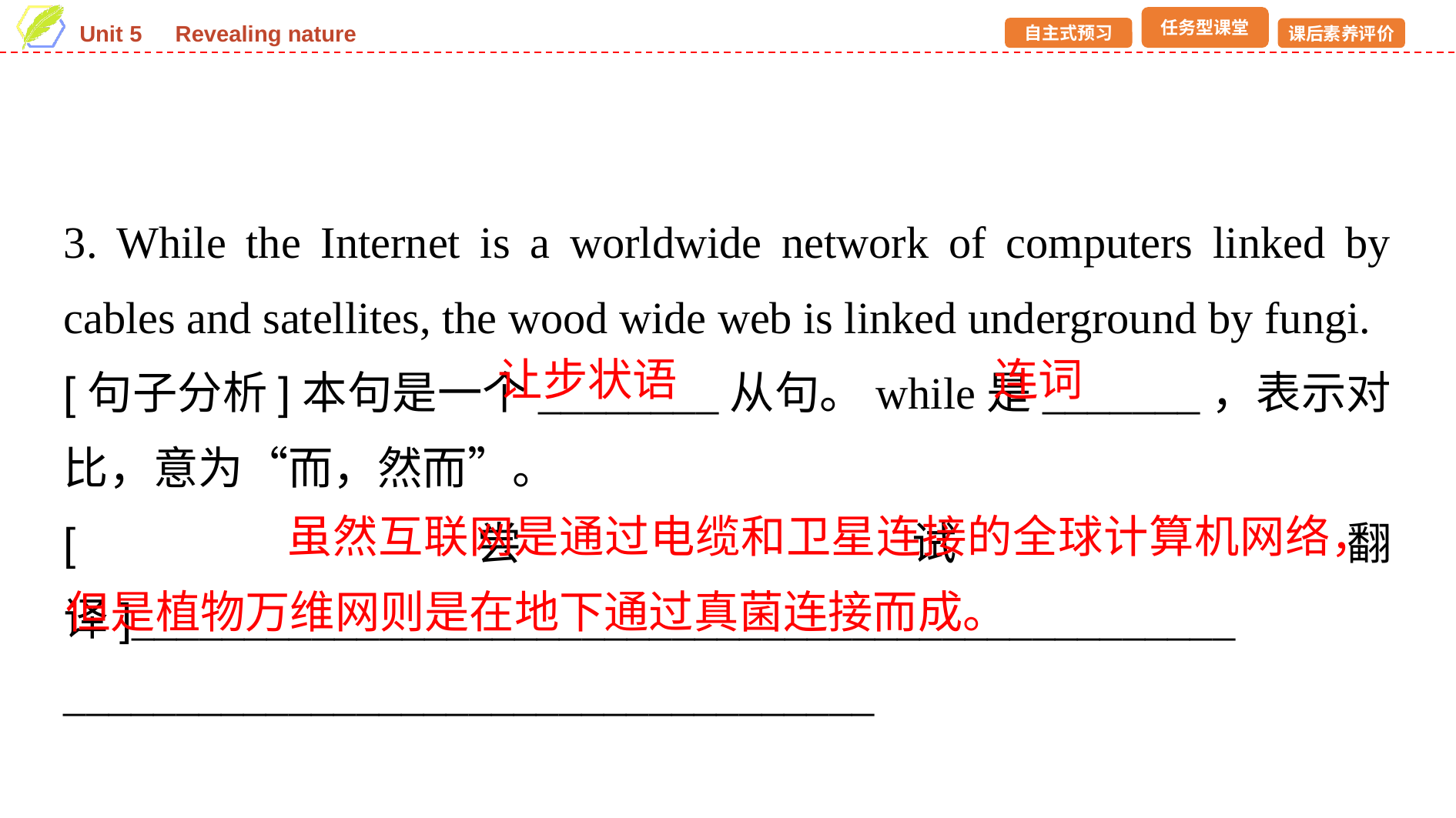

3. While the Internet is a worldwide network of computers linked by cables and satellites, the wood wide web is linked underground by fungi.
[句子分析]本句是一个________从句。while是_______，表示对比，意为“而，然而”。
[尝试翻译]_________________________________________________
____________________________________
让步状语
连词
                    虽然互联网是通过电缆和卫星连接的全球计算机网络，但是植物万维网则是在地下通过真菌连接而成。